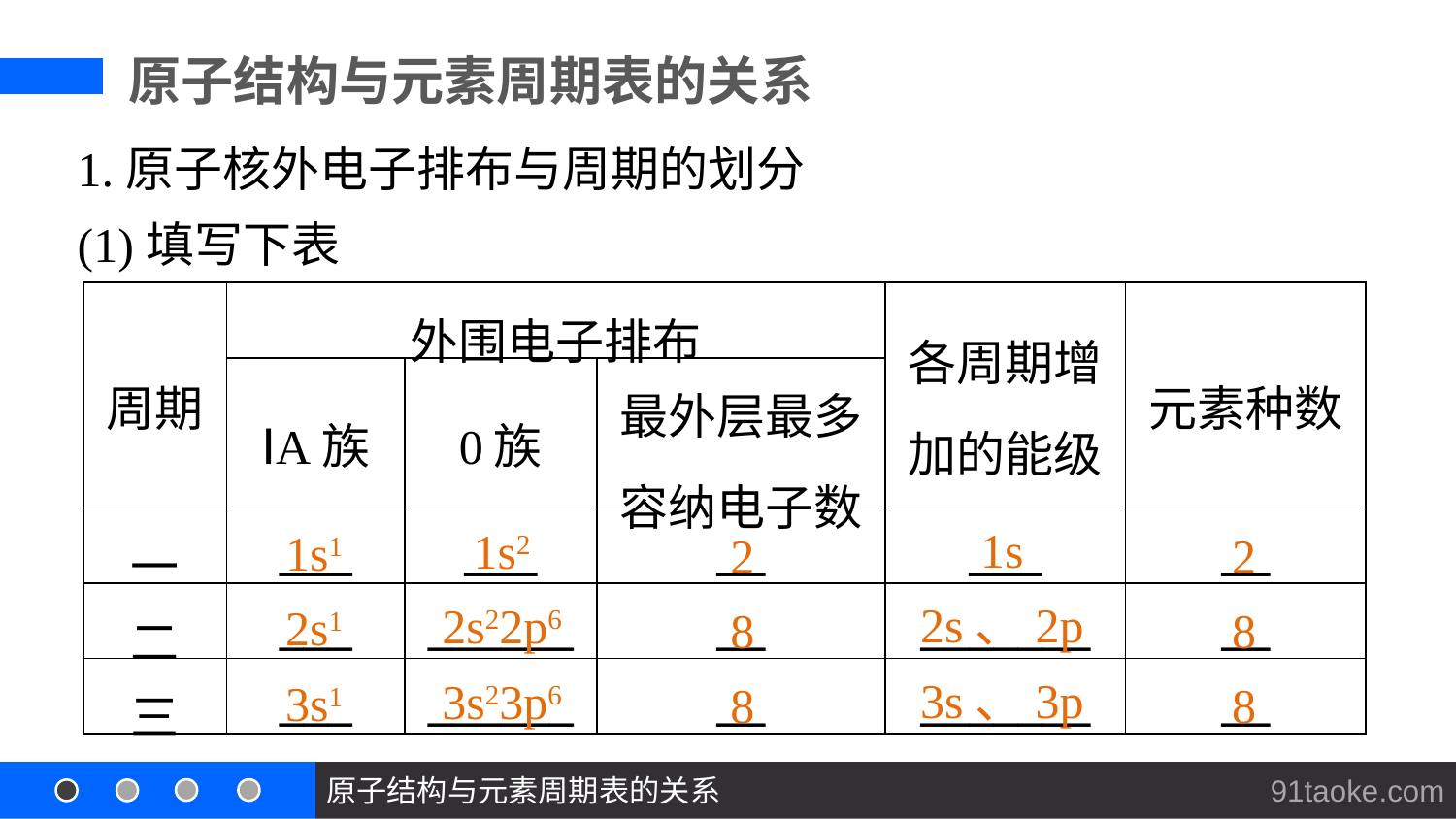

原子结构与元素周期表的关系

1.原子核外电子排布与周期的划分
(1)填写下表
| 周期 | 外围电子排布 |  |  | 各周期增 加的能级 | 元素种数 |
| --- | --- | --- | --- | --- | --- |
|  | ⅠA族 | 0族 | 最外层最多 容纳电子数 |  |  |
| 一 | \_\_\_ | \_\_\_ | \_\_ | \_\_\_ | \_\_ |
| 二 | \_\_\_ | \_\_\_\_\_\_ | \_\_ | \_\_\_\_\_\_\_ | \_\_ |
| 三 | \_\_\_ | \_\_\_\_\_\_ | \_\_ | \_\_\_\_\_\_\_ | \_\_ |
1s
2s、2p
3s、3p
1s2
2s22p6
3s23p6
1s1
2s1
3s1
2
8
8
2
8
8